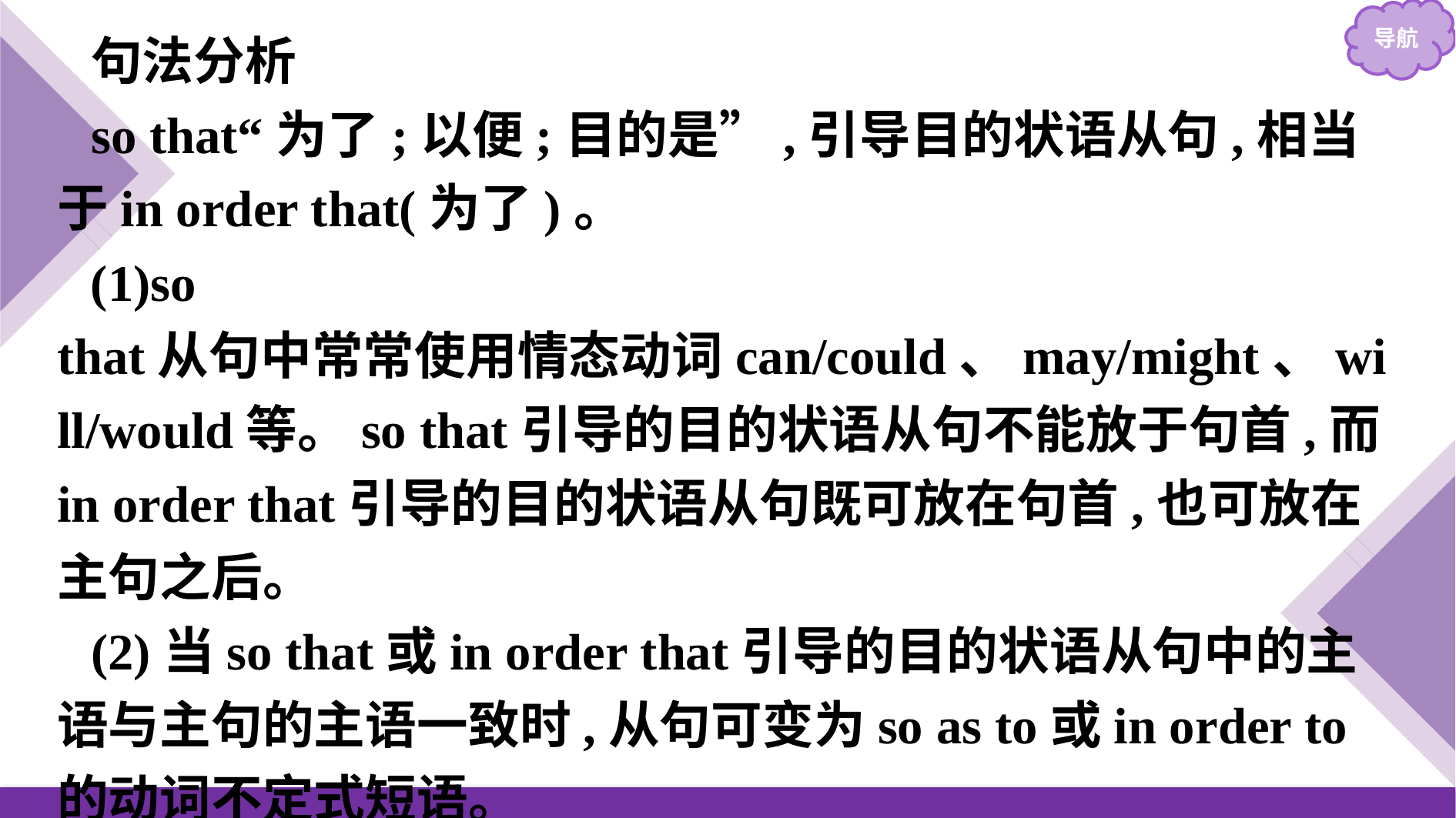

句法分析
so that“为了;以便;目的是”,引导目的状语从句,相当于in order that(为了)。
(1)so that从句中常常使用情态动词can/could、may/might、will/would等。so that引导的目的状语从句不能放于句首,而in order that引导的目的状语从句既可放在句首,也可放在主句之后。
(2)当so that或in order that引导的目的状语从句中的主语与主句的主语一致时,从句可变为so as to或in order to的动词不定式短语。